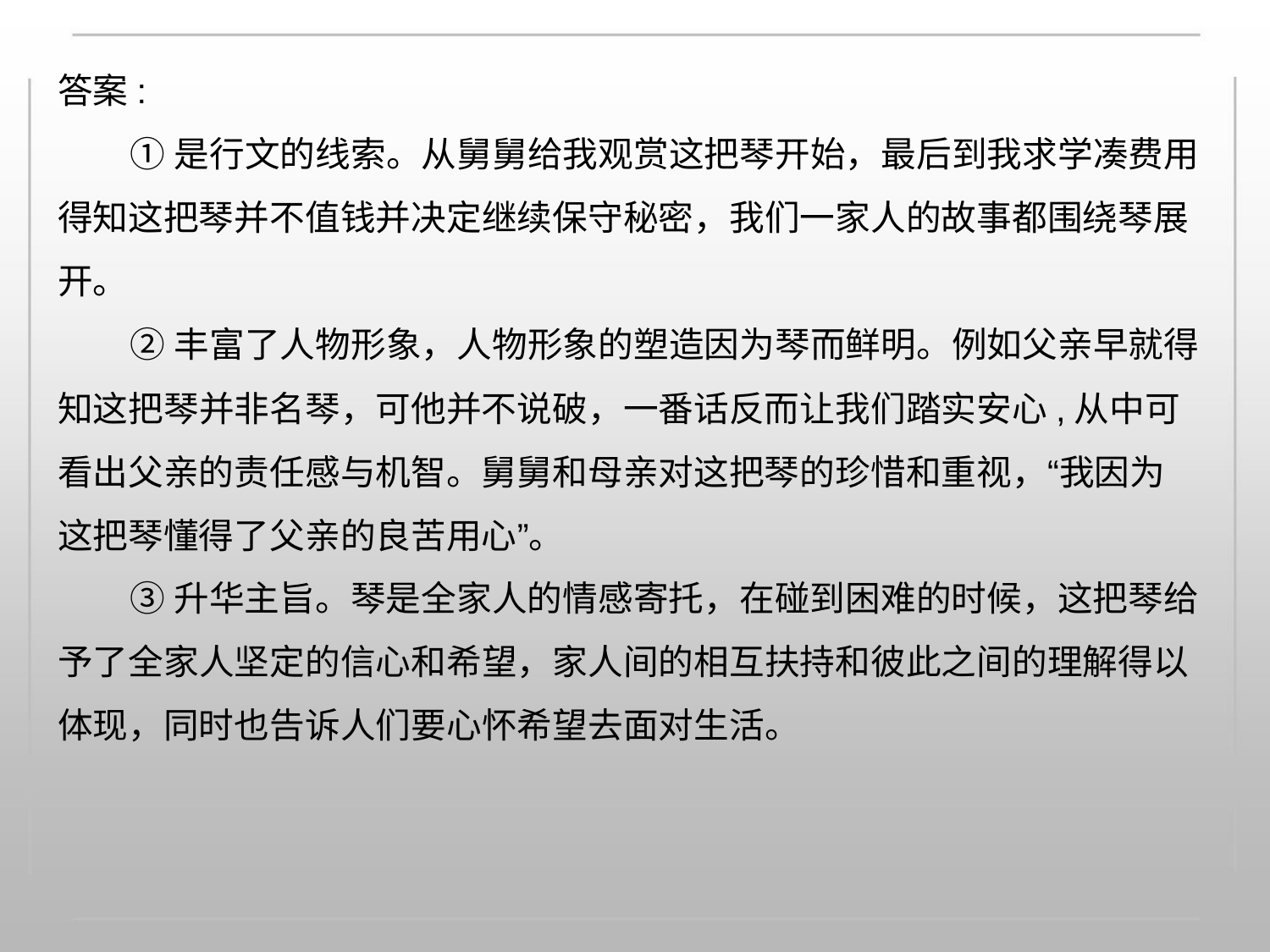

答案:
①是行文的线索。从舅舅给我观赏这把琴开始，最后到我求学凑费用
得知这把琴并不值钱并决定继续保守秘密，我们一家人的故事都围绕琴展
开。
②丰富了人物形象，人物形象的塑造因为琴而鲜明。例如父亲早就得
知这把琴并非名琴，可他并不说破，一番话反而让我们踏实安心,从中可
看出父亲的责任感与机智。舅舅和母亲对这把琴的珍惜和重视，“我因为
这把琴懂得了父亲的良苦用心”。
③升华主旨。琴是全家人的情感寄托，在碰到困难的时候，这把琴给
予了全家人坚定的信心和希望，家人间的相互扶持和彼此之间的理解得以
体现，同时也告诉人们要心怀希望去面对生活。